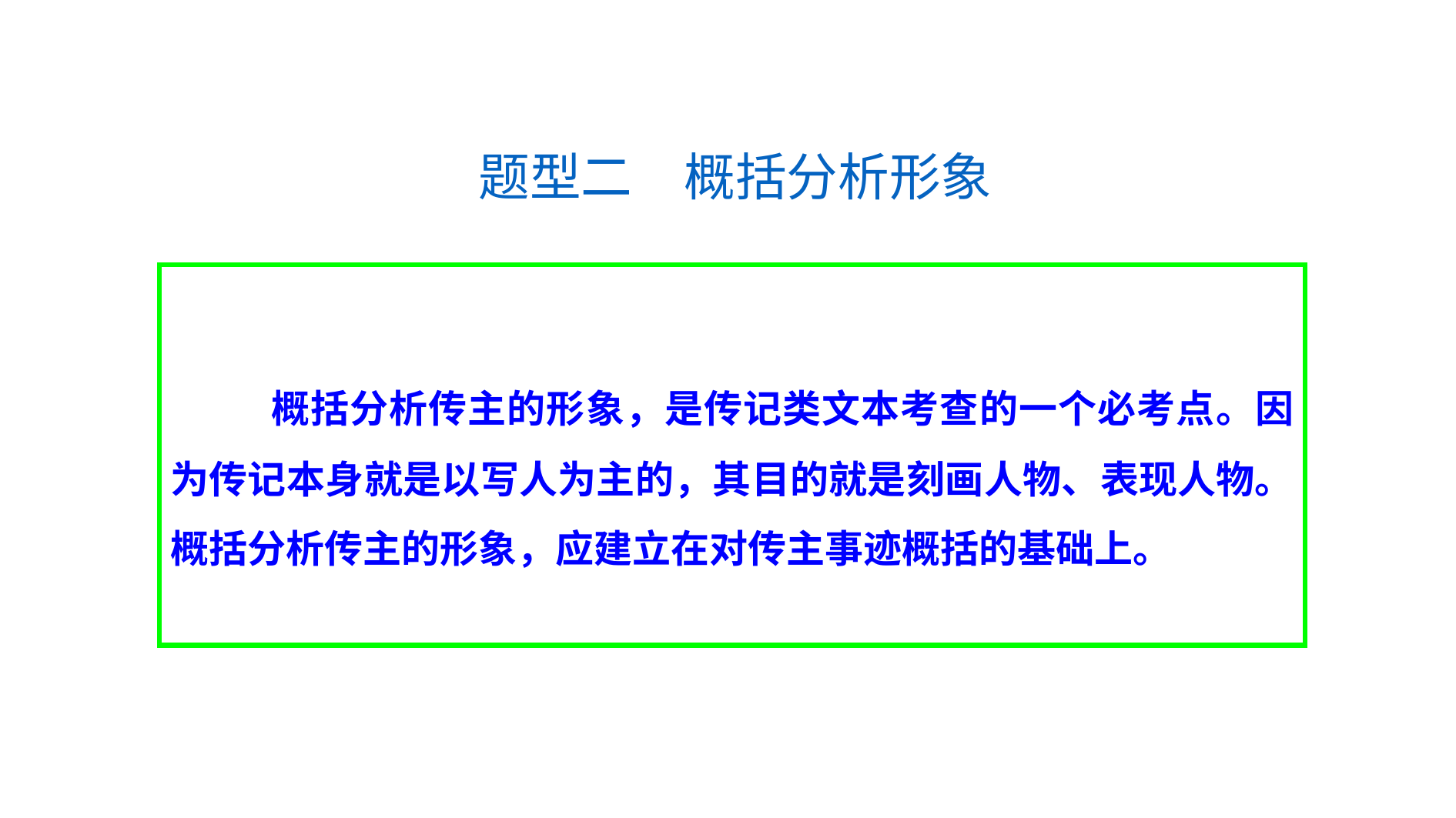

题型二　概括分析形象

        概括分析传主的形象，是传记类文本考查的一个必考点。因为传记本身就是以写人为主的，其目的就是刻画人物、表现人物。概括分析传主的形象，应建立在对传主事迹概括的基础上。